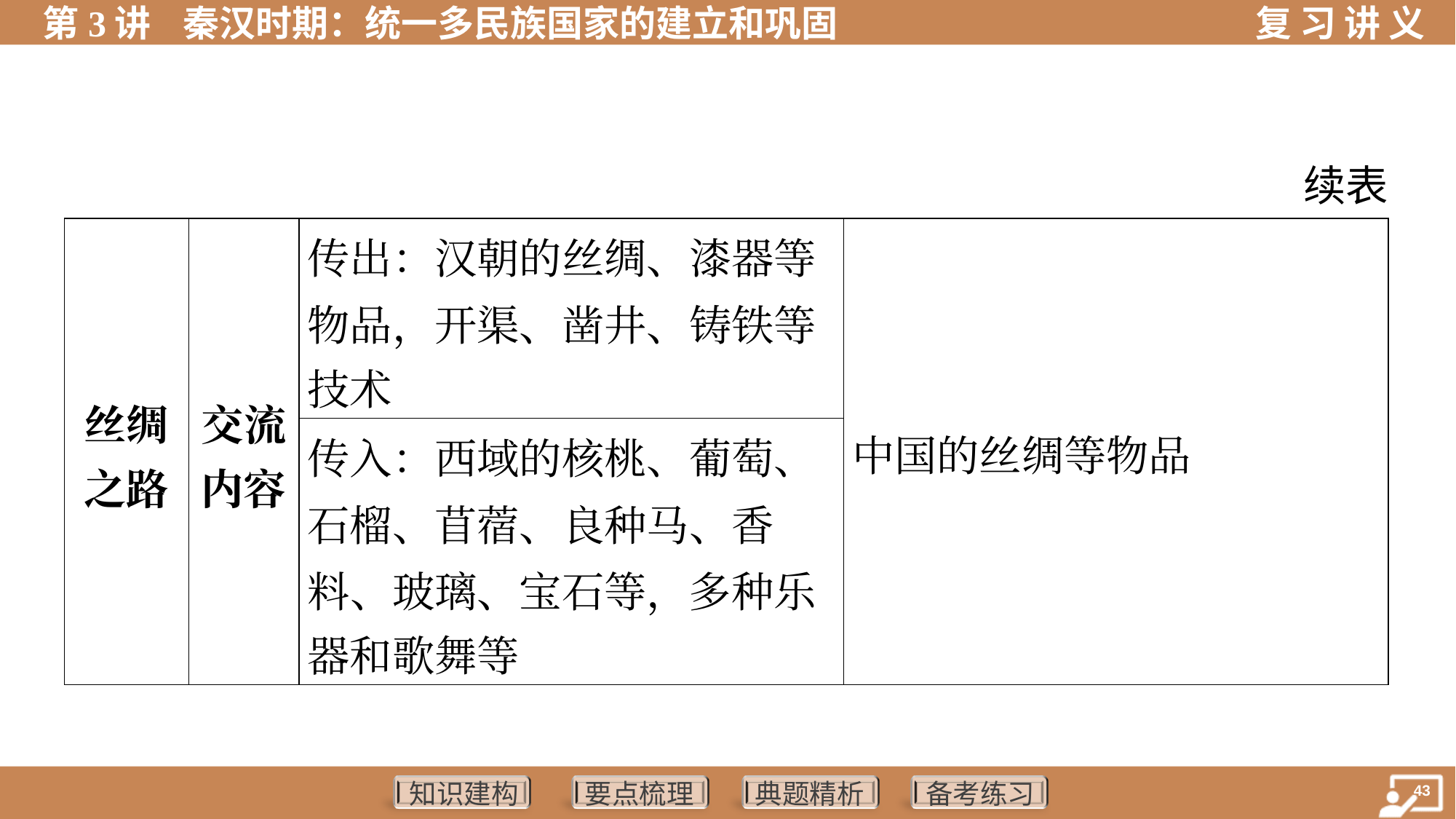

续表
| 丝绸 之路 | 交流 内容 | 传出：汉朝的丝绸、漆器等 物品，开渠、凿井、铸铁等 技术 | 中国的丝绸等物品 |
| --- | --- | --- | --- |
|  |  | 传入：西域的核桃、葡萄、 石榴、苜蓿、良种马、香 料、玻璃、宝石等，多种乐 器和歌舞等 |  |